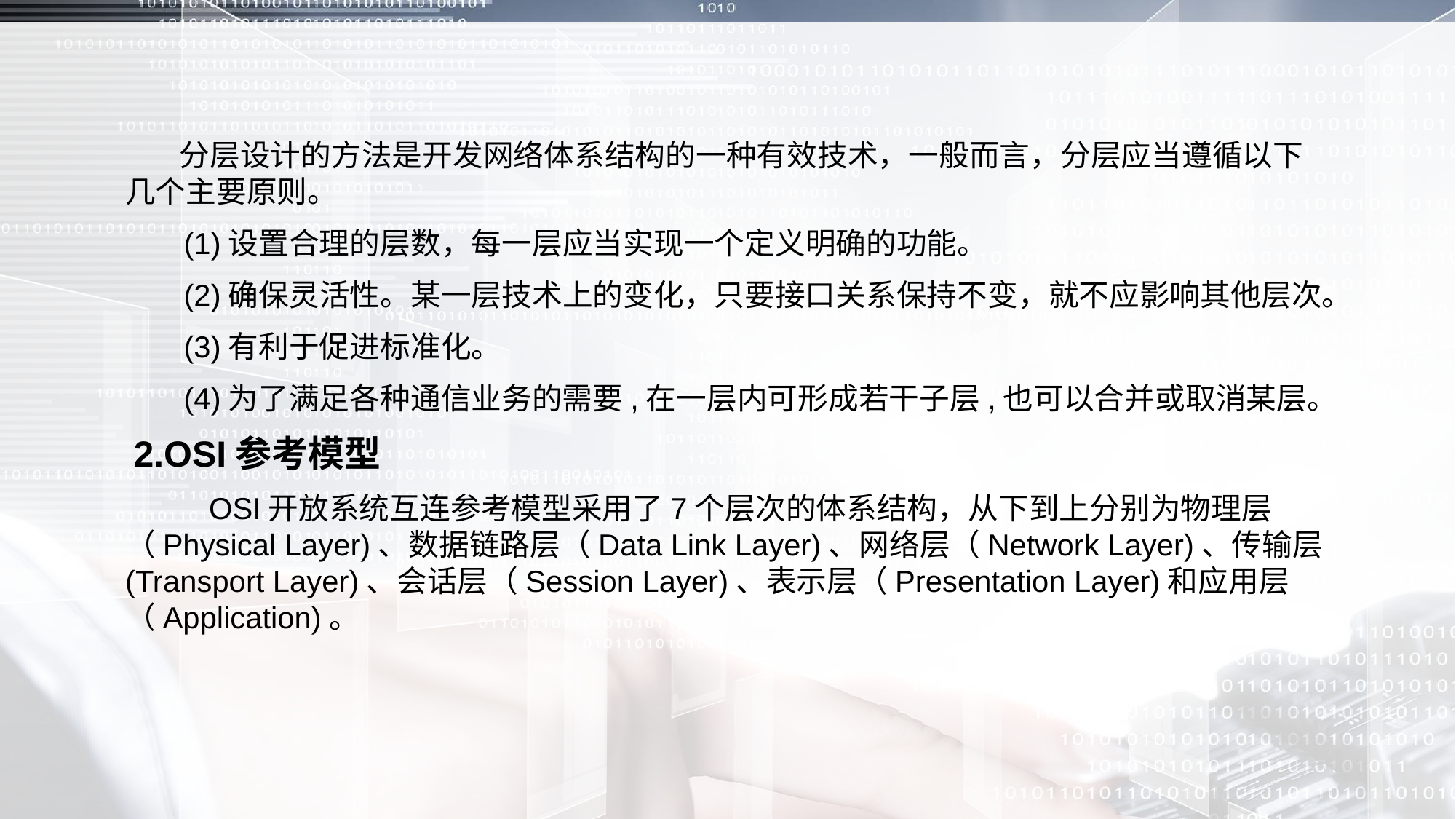

分层设计的方法是开发网络体系结构的一种有效技术，一般而言，分层应当遵循以下几个主要原则。
       (1)设置合理的层数，每一层应当实现一个定义明确的功能。
       (2)确保灵活性。某一层技术上的变化，只要接口关系保持不变，就不应影响其他层次。
       (3)有利于促进标准化。
       (4)为了满足各种通信业务的需要,在一层内可形成若干子层,也可以合并或取消某层。
 2.OSI参考模型
          OSI开放系统互连参考模型采用了7个层次的体系结构，从下到上分别为物理层（Physical Layer)、数据链路层（Data Link Layer)、网络层（Network Layer)、传输层(Transport Layer)、会话层（Session Layer)、表示层（Presentation Layer)和应用层（Application)。